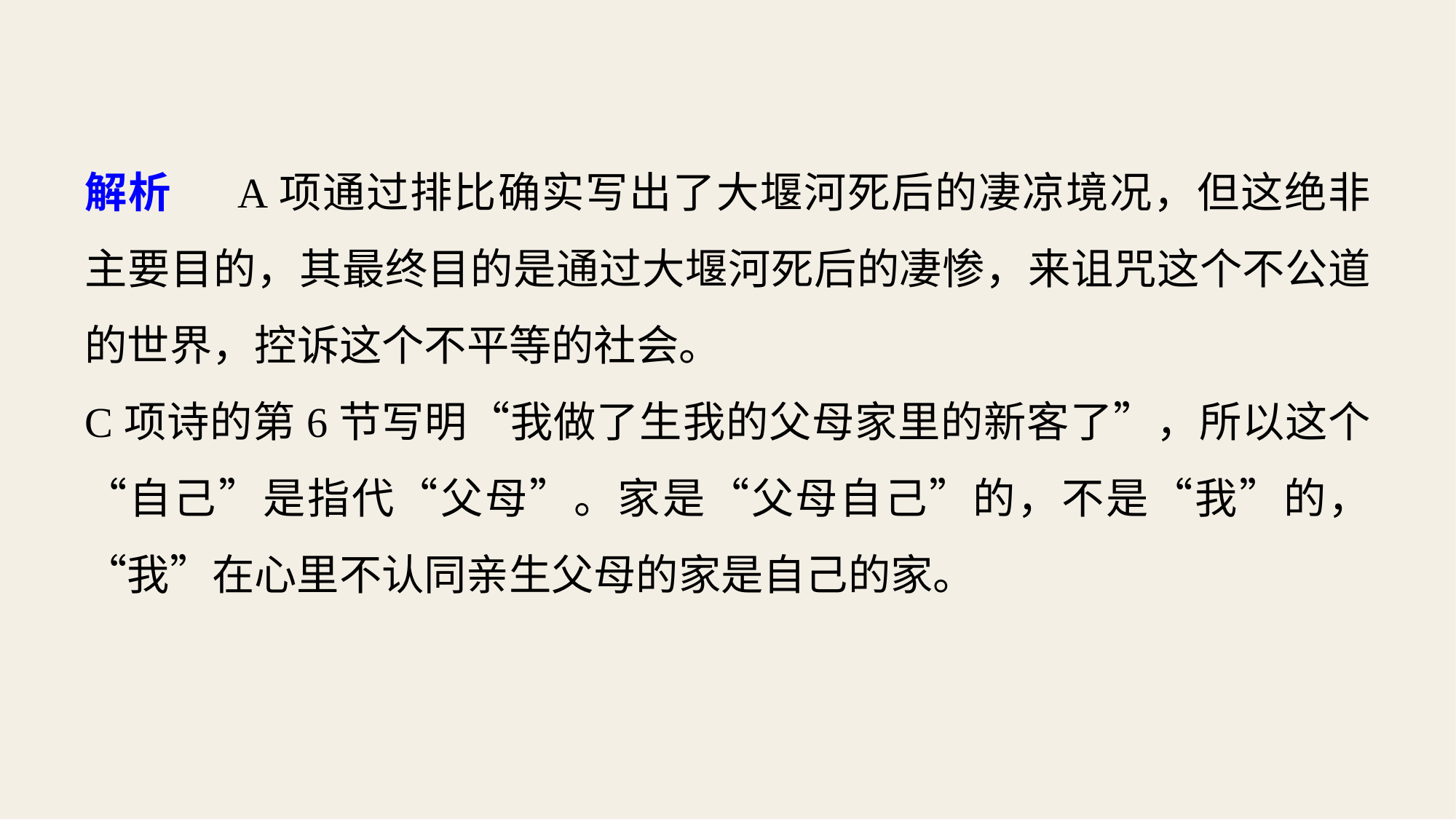

解析　 A项通过排比确实写出了大堰河死后的凄凉境况，但这绝非主要目的，其最终目的是通过大堰河死后的凄惨，来诅咒这个不公道的世界，控诉这个不平等的社会。
C项诗的第6节写明“我做了生我的父母家里的新客了”，所以这个“自己”是指代“父母”。家是“父母自己”的，不是“我”的，“我”在心里不认同亲生父母的家是自己的家。